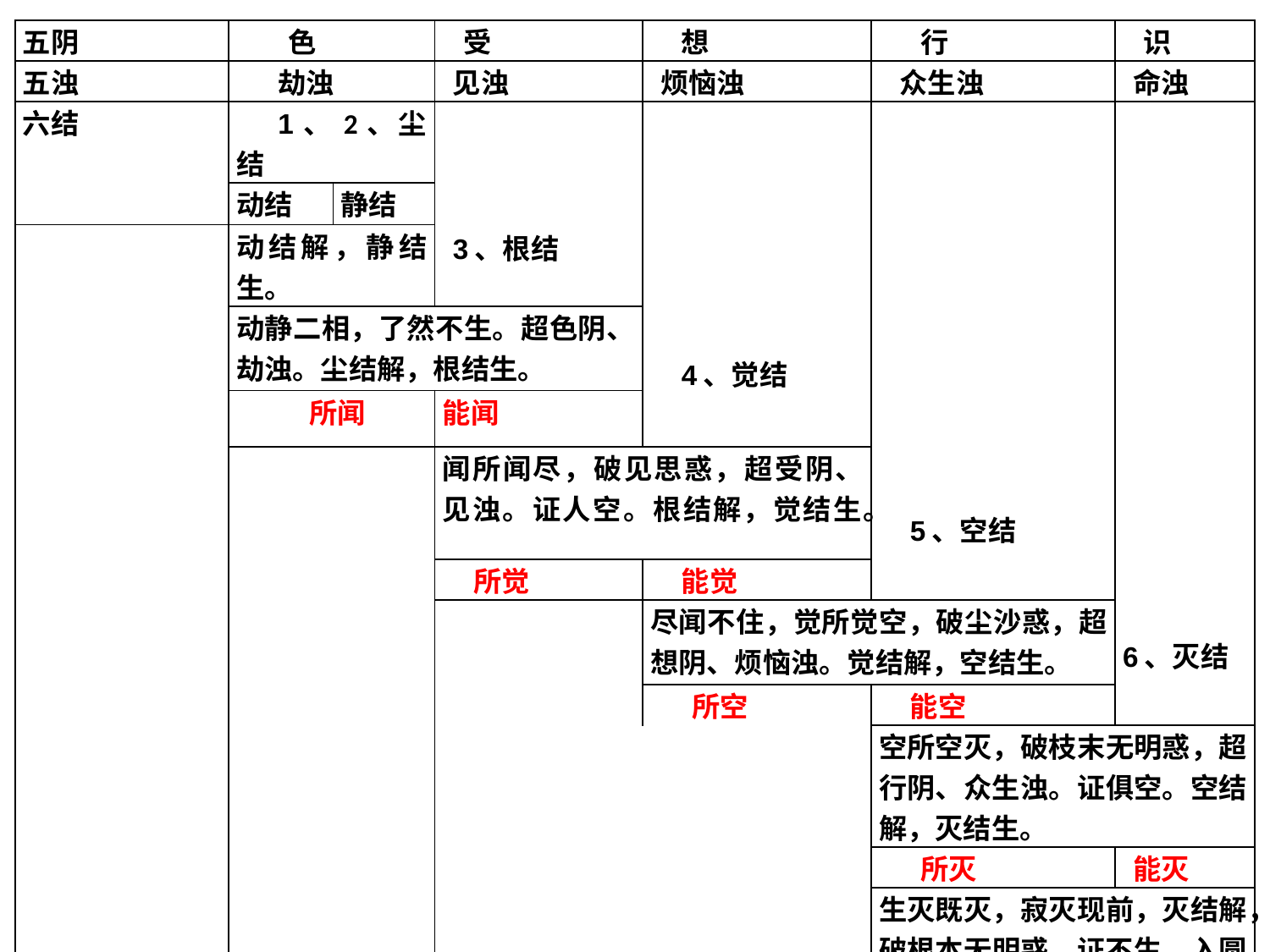

| 五阴 | 色 |  | 受 | 想 | 行 | 识 |
| --- | --- | --- | --- | --- | --- | --- |
| 五浊 | 劫浊 |  | 见浊 | 烦恼浊 | 众生浊 | 命浊 |
| 六结 | 1、2、尘结 |  | 3、根结 | 4、觉结 | 5、空结 | 6、灭结 |
|  | 动结 | 静结 |  |  |  |  |
|  | 动结解，静结生。 |  |  |  |  |  |
|  | 动静二相，了然不生。超色阴、劫浊。尘结解，根结生。 |  |  |  |  |  |
|  | 所闻 |  | 能闻 |  |  |  |
|  |  |  | 闻所闻尽，破见思惑，超受阴、见浊。证人空。根结解，觉结生。 |  |  |  |
|  |  |  | 所觉 | 能觉 |  |  |
|  |  |  |  | 尽闻不住，觉所觉空，破尘沙惑，超想阴、烦恼浊。觉结解，空结生。 |  |  |
|  |  |  |  | 所空 | 能空 |  |
|  |  |  |  |  | 空所空灭，破枝末无明惑，超行阴、众生浊。证俱空。空结解，灭结生。 |  |
|  |  |  |  |  | 所灭 | 能灭 |
|  |  |  |  |  | 生灭既灭，寂灭现前，灭结解，破根本无明惑，证不生，入圆通。 |  |